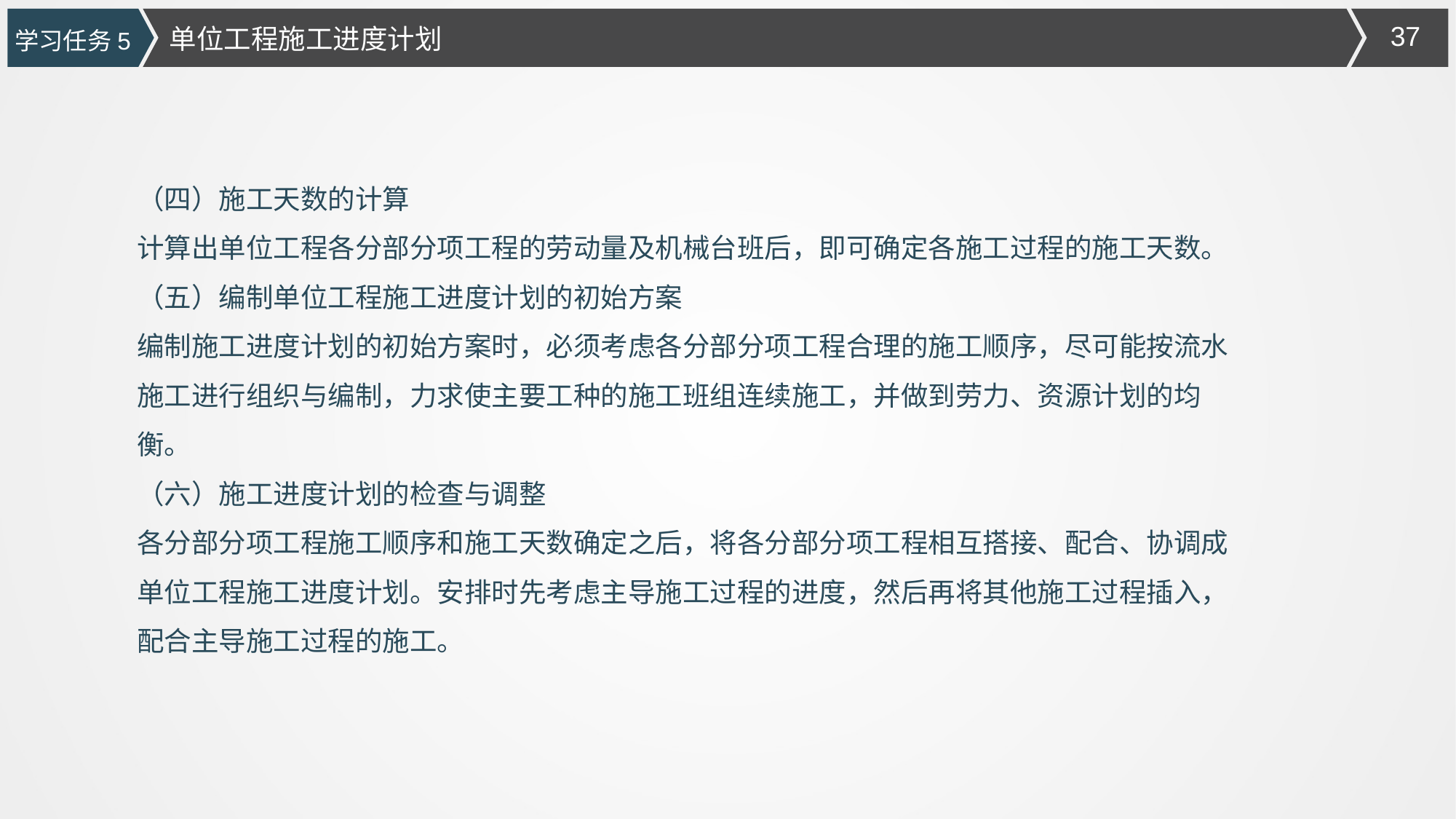

单位工程施工进度计划
学习任务5
（四）施工天数的计算
计算出单位工程各分部分项工程的劳动量及机械台班后，即可确定各施工过程的施工天数。（五）编制单位工程施工进度计划的初始方案
编制施工进度计划的初始方案时，必须考虑各分部分项工程合理的施工顺序，尽可能按流水施工进行组织与编制，力求使主要工种的施工班组连续施工，并做到劳力、资源计划的均衡。
（六）施工进度计划的检查与调整
各分部分项工程施工顺序和施工天数确定之后，将各分部分项工程相互搭接、配合、协调成单位工程施工进度计划。安排时先考虑主导施工过程的进度，然后再将其他施工过程插入，配合主导施工过程的施工。